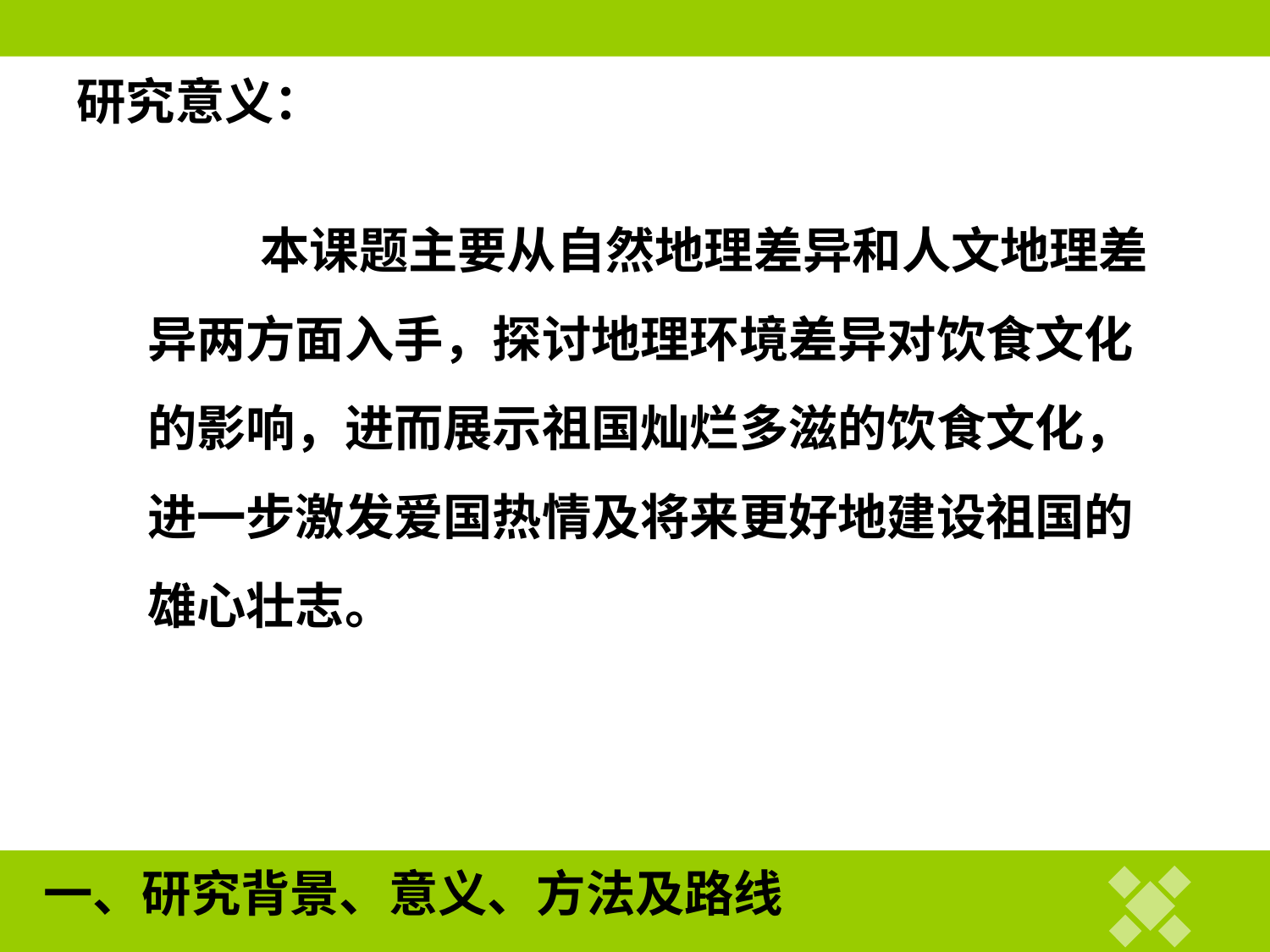

研究意义：

    本课题主要从自然地理差异和人文地理差异两方面入手，探讨地理环境差异对饮食文化的影响，进而展示祖国灿烂多滋的饮食文化，进一步激发爱国热情及将来更好地建设祖国的雄心壮志。
一、研究背景、意义、方法及路线